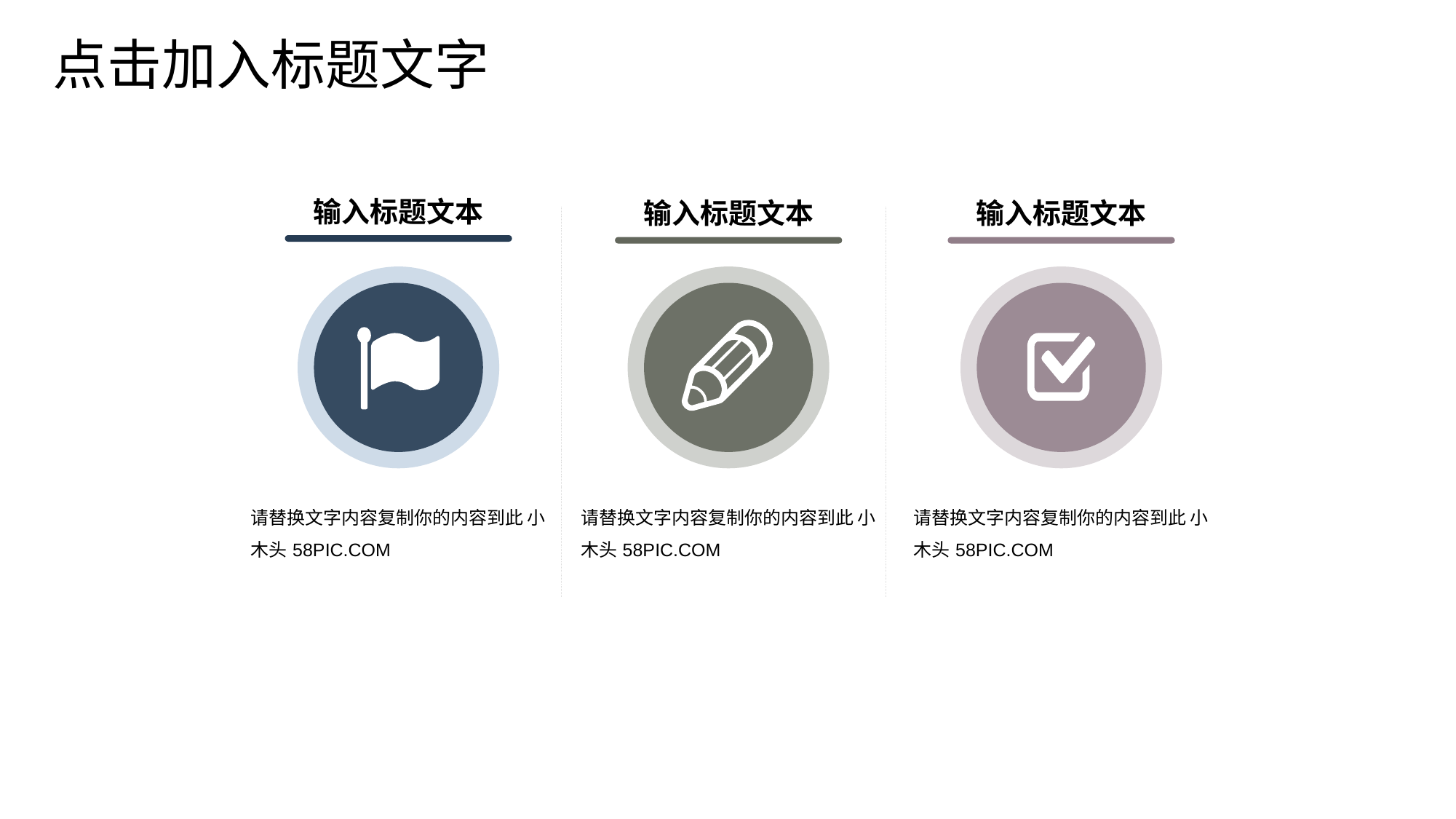

点击加入标题文字
输入标题文本

请替换文字内容复制你的内容到此 小木头58PIC.COM
输入标题文本

请替换文字内容复制你的内容到此 小木头58PIC.COM
输入标题文本

请替换文字内容复制你的内容到此 小木头58PIC.COM